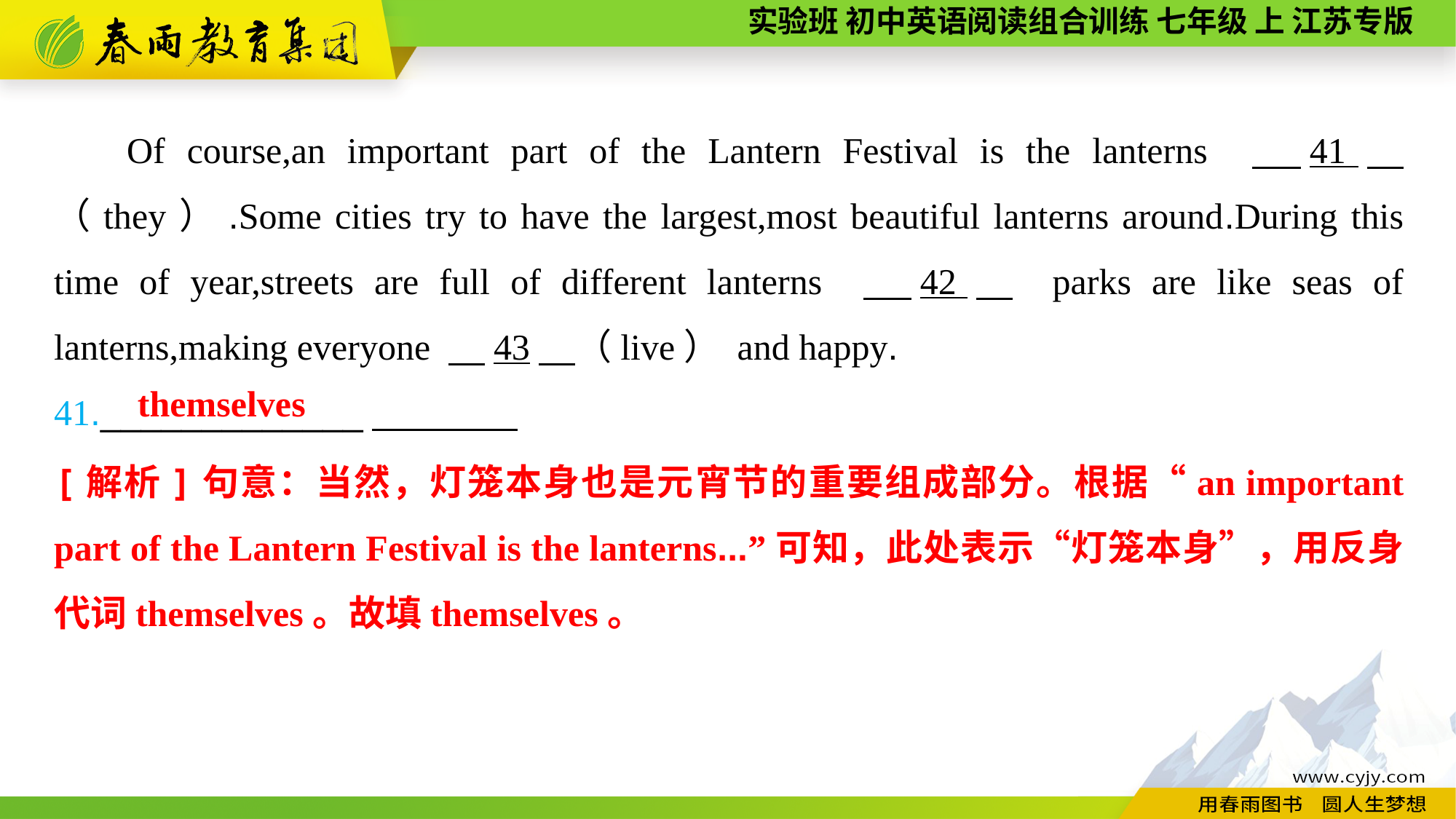

Of course,an important part of the Lantern Festival is the lanterns 　41　（they）.Some cities try to have the largest,most beautiful lanterns around.During this time of year,streets are full of different lanterns 　42　 parks are like seas of lanterns,making everyone 　43　（live） and happy.
41._____________
themselves
[解析]句意：当然，灯笼本身也是元宵节的重要组成部分。根据“an important part of the Lantern Festival is the lanterns...”可知，此处表示“灯笼本身”，用反身代词themselves。故填themselves。